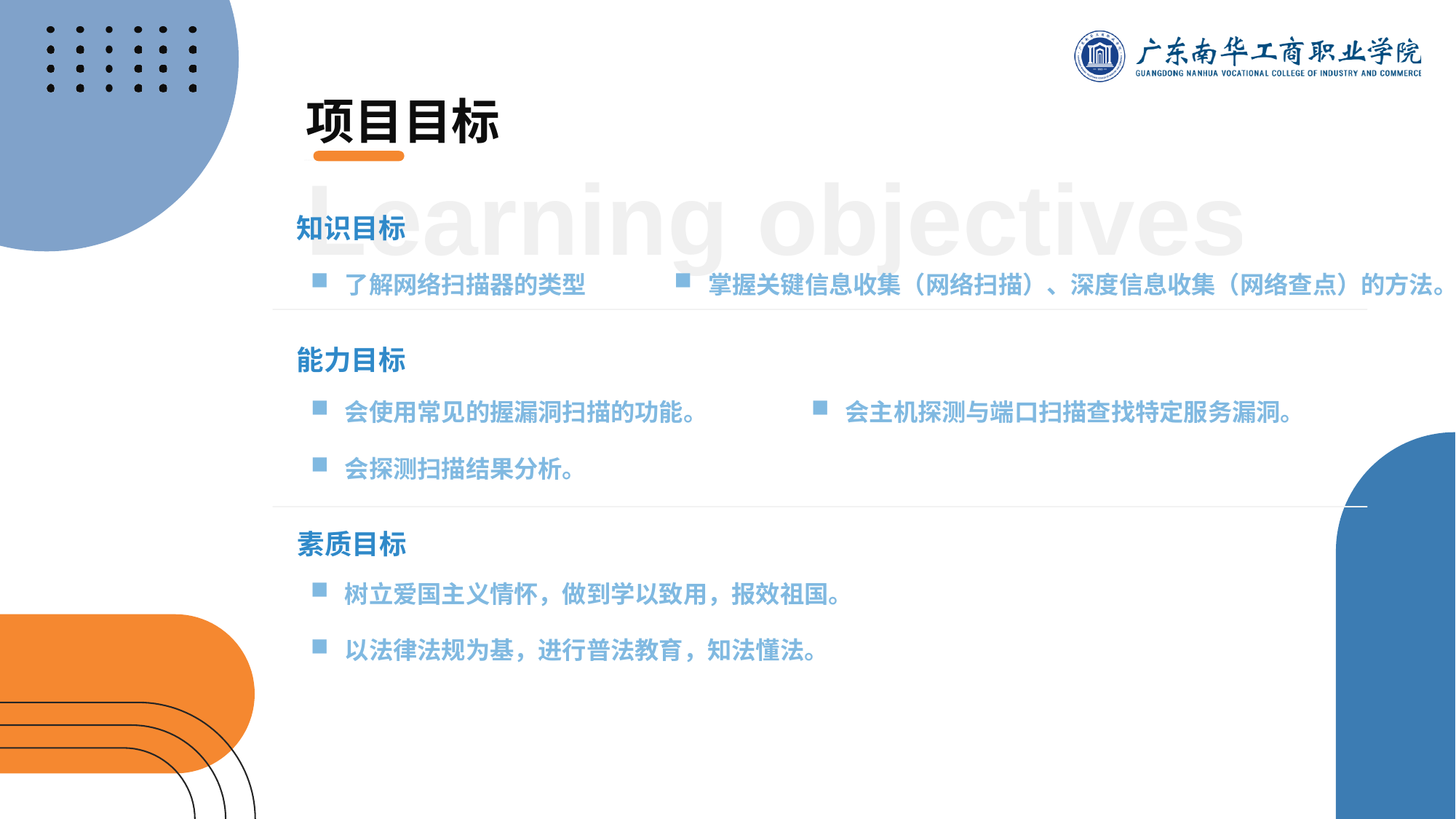

项目目标

Learning objectives
知识目标
了解网络扫描器的类型
掌握关键信息收集（网络扫描）、深度信息收集（网络查点）的方法。

能力目标
会使用常见的握漏洞扫描的功能。
会探测扫描结果分析。
会主机探测与端口扫描查找特定服务漏洞。

素质目标
树立爱国主义情怀，做到学以致用，报效祖国。
以法律法规为基，进行普法教育，知法懂法。